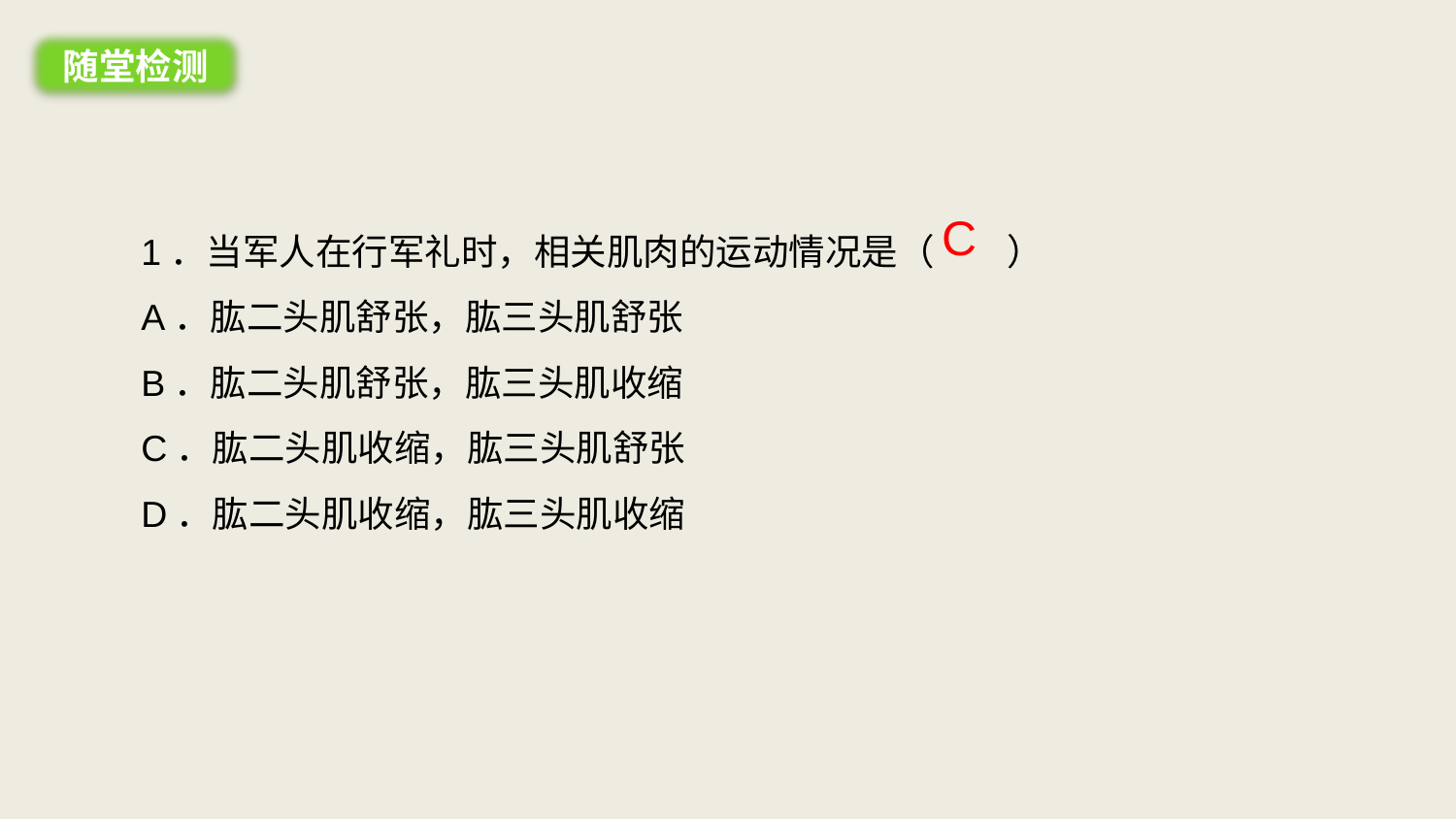

随堂检测
1．当军人在行军礼时，相关肌肉的运动情况是（　　）
A．肱二头肌舒张，肱三头肌舒张
B．肱二头肌舒张，肱三头肌收缩
C．肱二头肌收缩，肱三头肌舒张
D．肱二头肌收缩，肱三头肌收缩
C